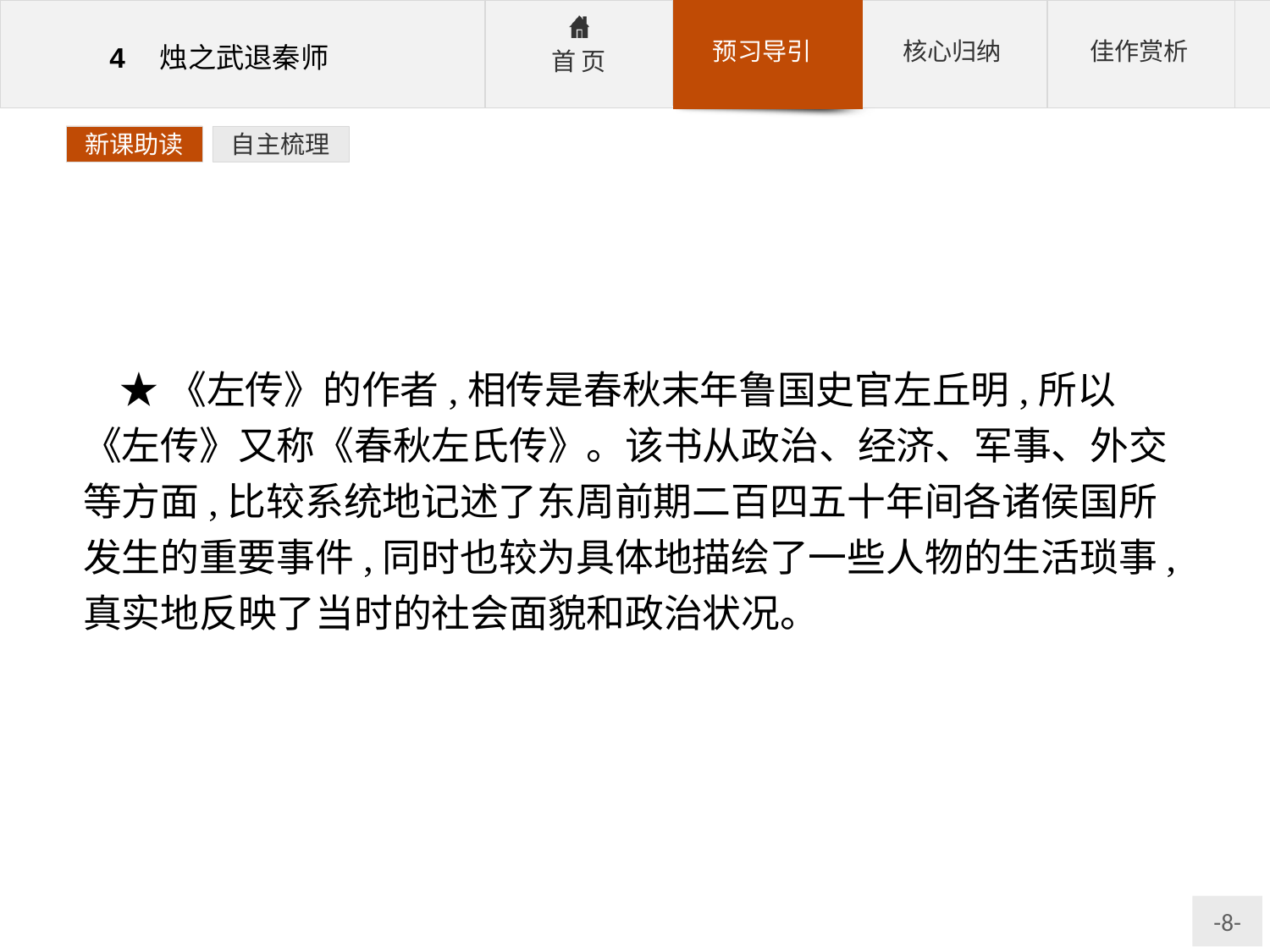

新课助读
自主梳理
★《左传》的作者,相传是春秋末年鲁国史官左丘明,所以《左传》又称《春秋左氏传》。该书从政治、经济、军事、外交等方面,比较系统地记述了东周前期二百四五十年间各诸侯国所发生的重要事件,同时也较为具体地描绘了一些人物的生活琐事,真实地反映了当时的社会面貌和政治状况。